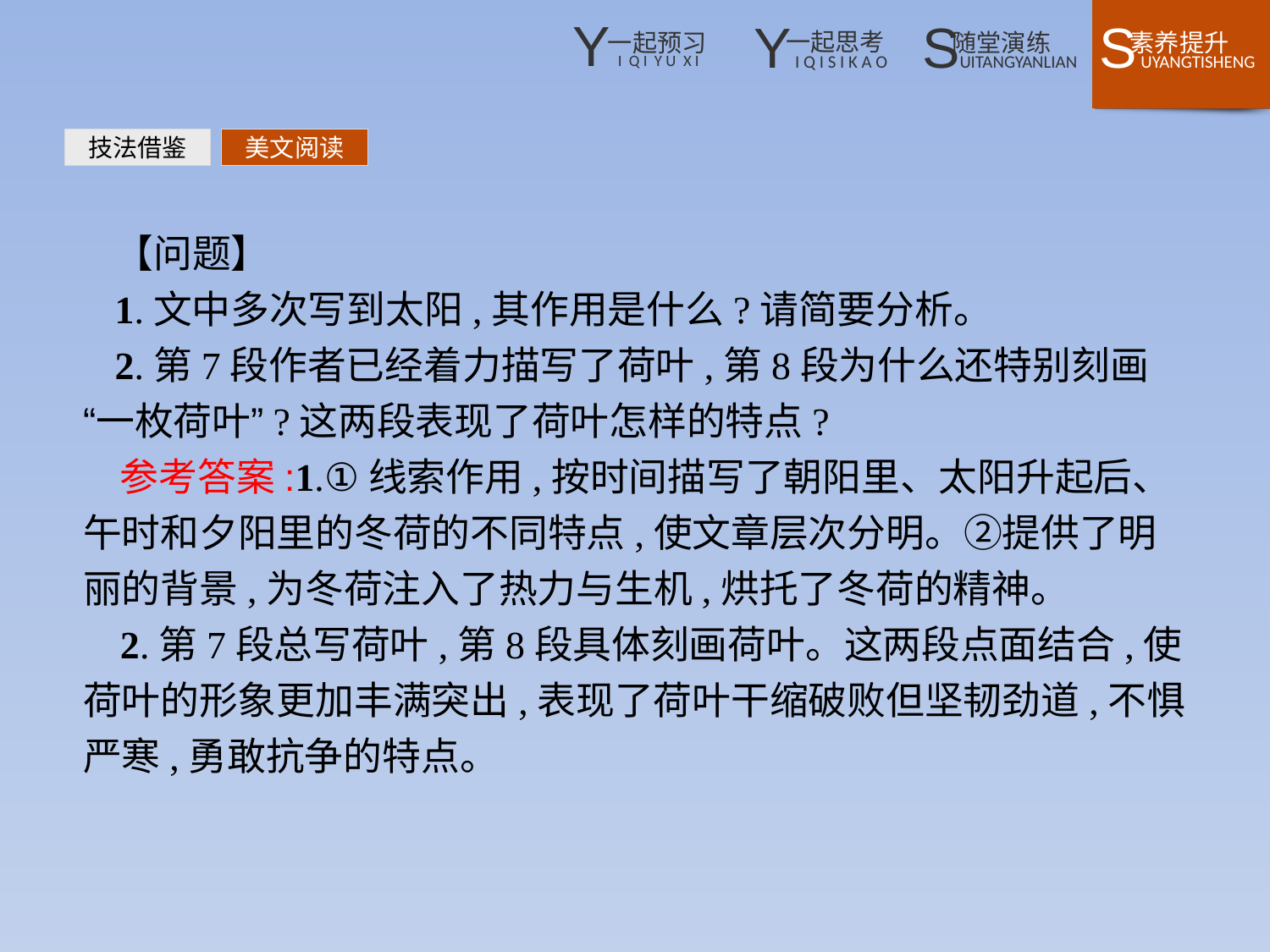

技法借鉴
美文阅读
【问题】
1.文中多次写到太阳,其作用是什么?请简要分析。
2.第7段作者已经着力描写了荷叶,第8段为什么还特别刻画“一枚荷叶”?这两段表现了荷叶怎样的特点?
参考答案:1.①线索作用,按时间描写了朝阳里、太阳升起后、午时和夕阳里的冬荷的不同特点,使文章层次分明。②提供了明丽的背景,为冬荷注入了热力与生机,烘托了冬荷的精神。
2.第7段总写荷叶,第8段具体刻画荷叶。这两段点面结合,使荷叶的形象更加丰满突出,表现了荷叶干缩破败但坚韧劲道,不惧严寒,勇敢抗争的特点。